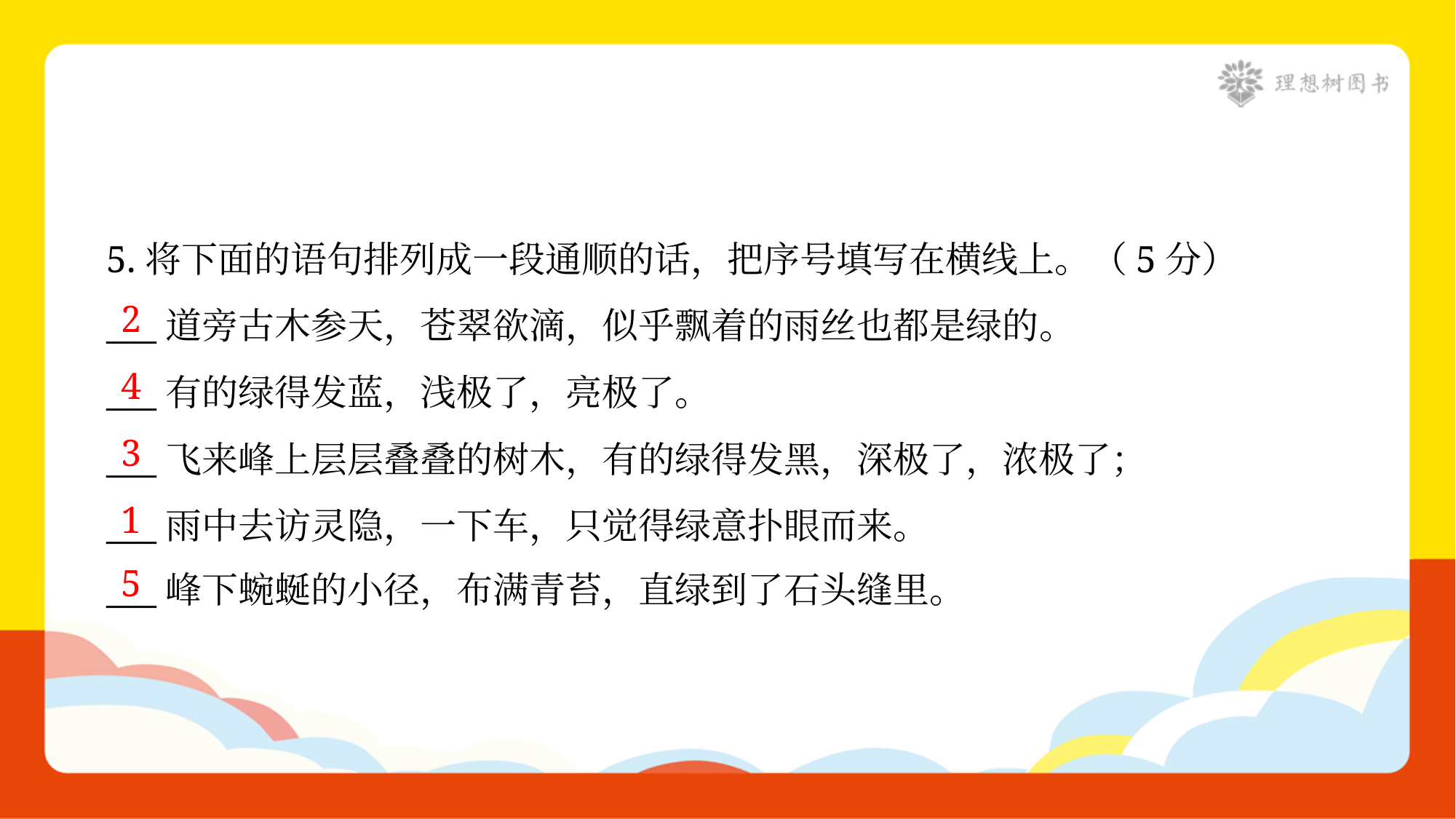

5.将下面的语句排列成一段通顺的话，把序号填写在横线上。（5分）
___道旁古木参天，苍翠欲滴，似乎飘着的雨丝也都是绿的。
___有的绿得发蓝，浅极了，亮极了。
___飞来峰上层层叠叠的树木，有的绿得发黑，深极了，浓极了；
___雨中去访灵隐，一下车，只觉得绿意扑眼而来。
___峰下蜿蜒的小径，布满青苔，直绿到了石头缝里。
2
4
3
1
5